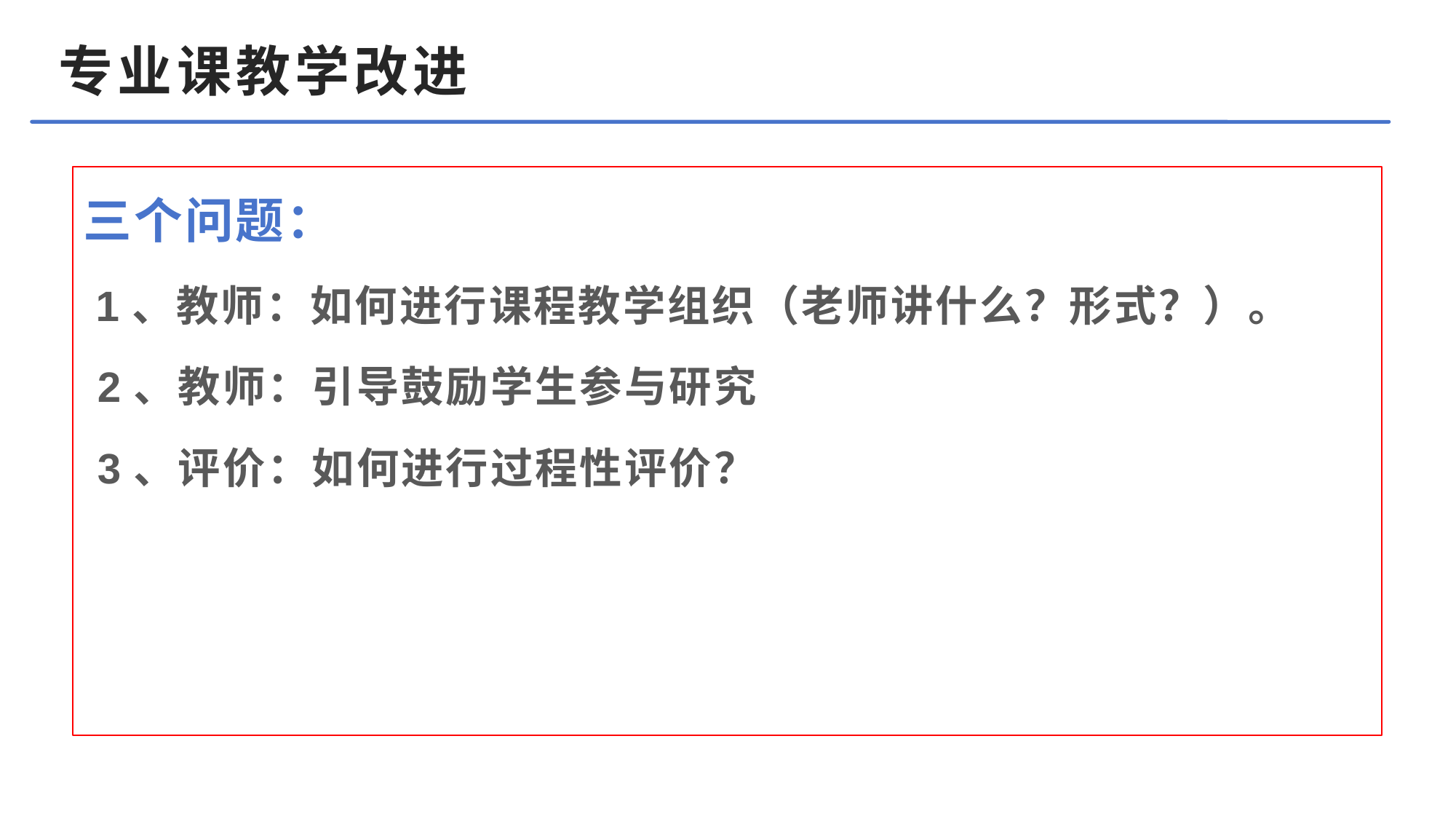

# 专业课教学改进
三个问题：
 1、教师：如何进行课程教学组织（老师讲什么？形式？）。
 2、教师：引导鼓励学生参与研究
 3、评价：如何进行过程性评价？